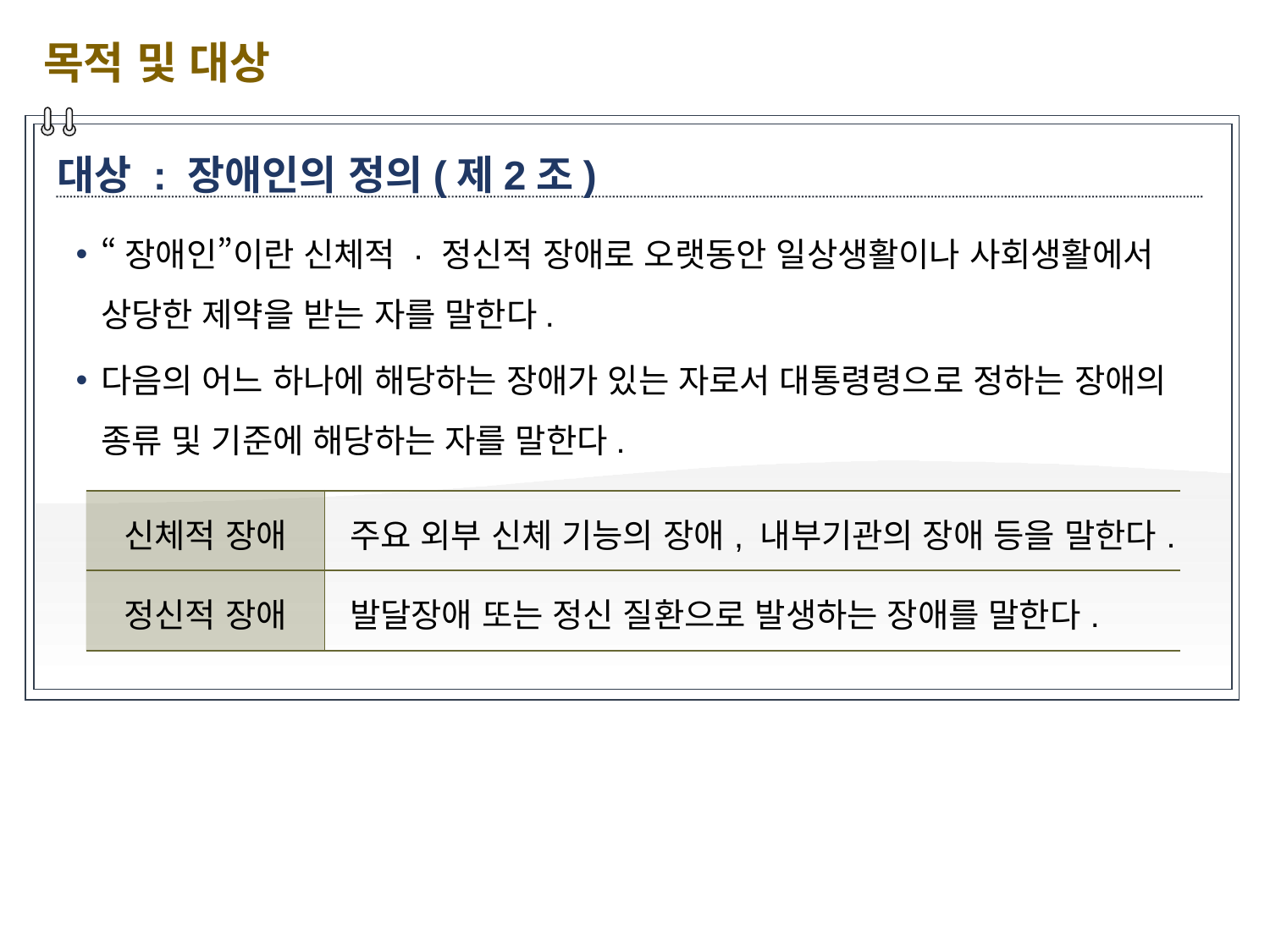

목적 및 대상

대상 : 장애인의 정의(제2조)

“장애인”이란 신체적 · 정신적 장애로 오랫동안 일상생활이나 사회생활에서 상당한 제약을 받는 자를 말한다.
다음의 어느 하나에 해당하는 장애가 있는 자로서 대통령령으로 정하는 장애의 종류 및 기준에 해당하는 자를 말한다.
| 신체적 장애 | 주요 외부 신체 기능의 장애, 내부기관의 장애 등을 말한다. |
| --- | --- |
| 정신적 장애 | 발달장애 또는 정신 질환으로 발생하는 장애를 말한다. |